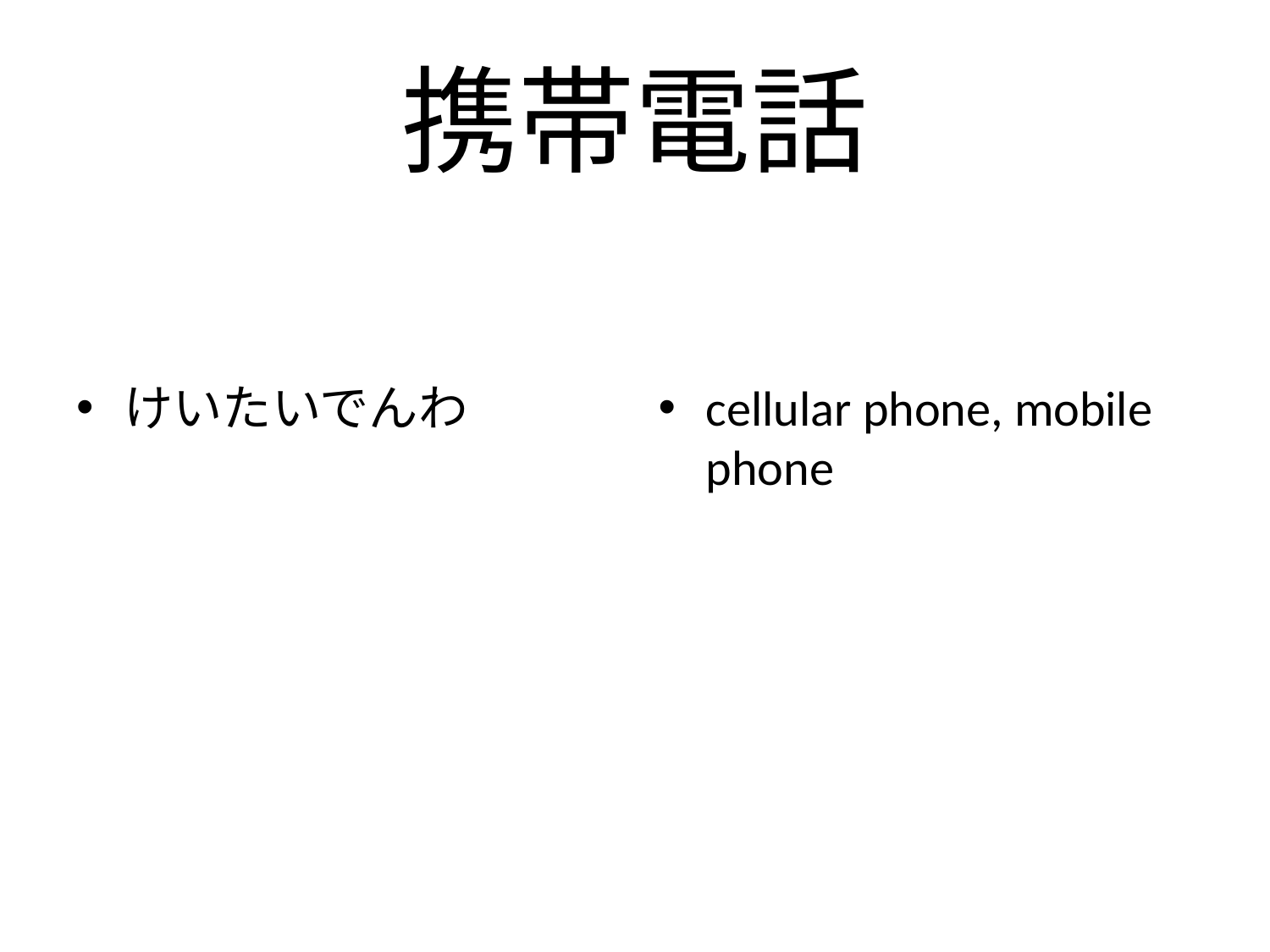

# 携帯電話
けいたいでんわ
cellular phone, mobile phone